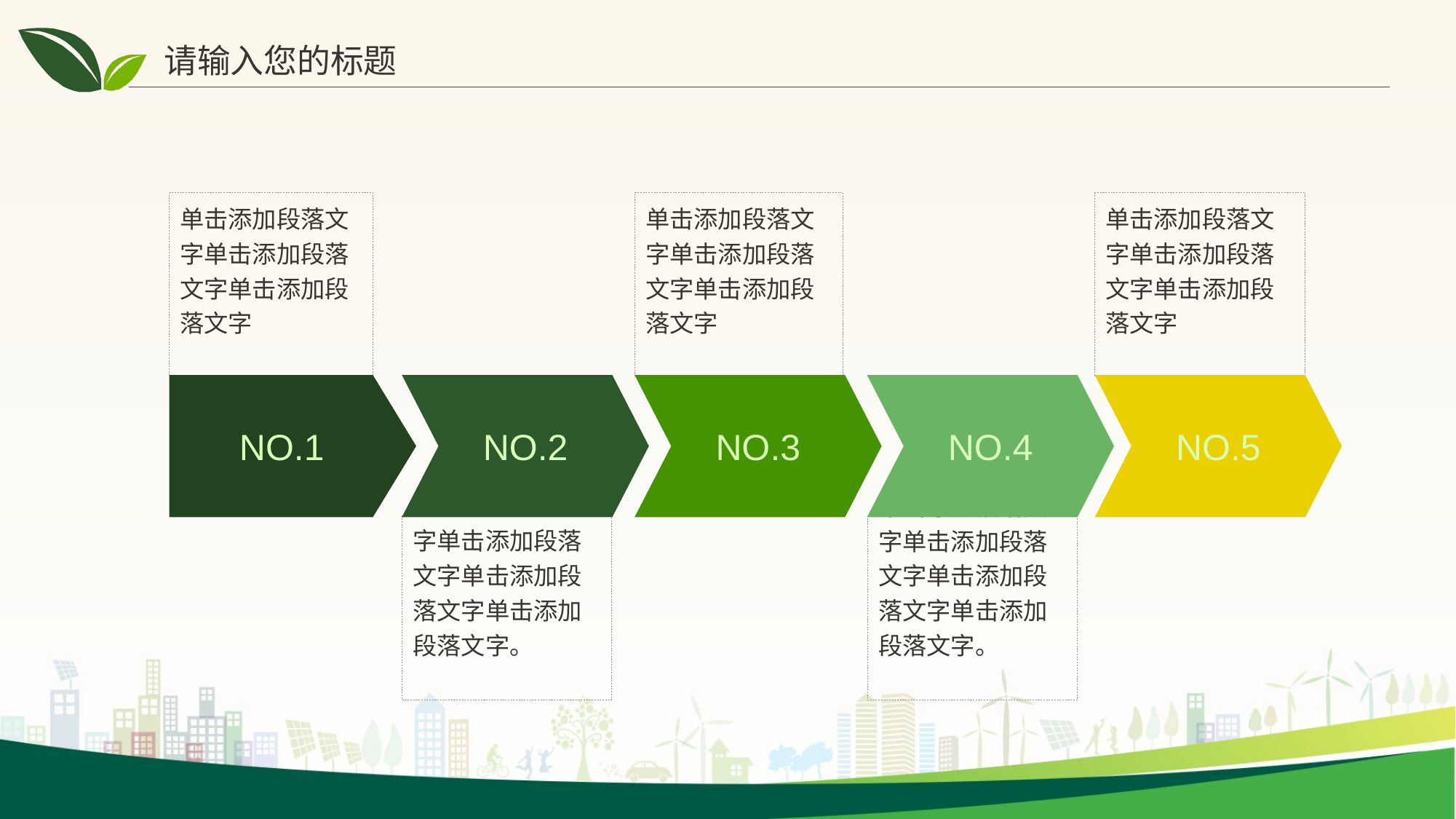

请输入您的标题
单击添加段落文字单击添加段落文字单击添加段落文字
单击添加段落文字单击添加段落文字单击添加段落文字
单击添加段落文字单击添加段落文字单击添加段落文字
NO.1
NO.2
NO.3
NO.4
NO.5
单击添加段落文字单击添加段落文字单击添加段落文字单击添加段落文字。

单击添加段落文字单击添加段落文字单击添加段落文字单击添加段落文字。